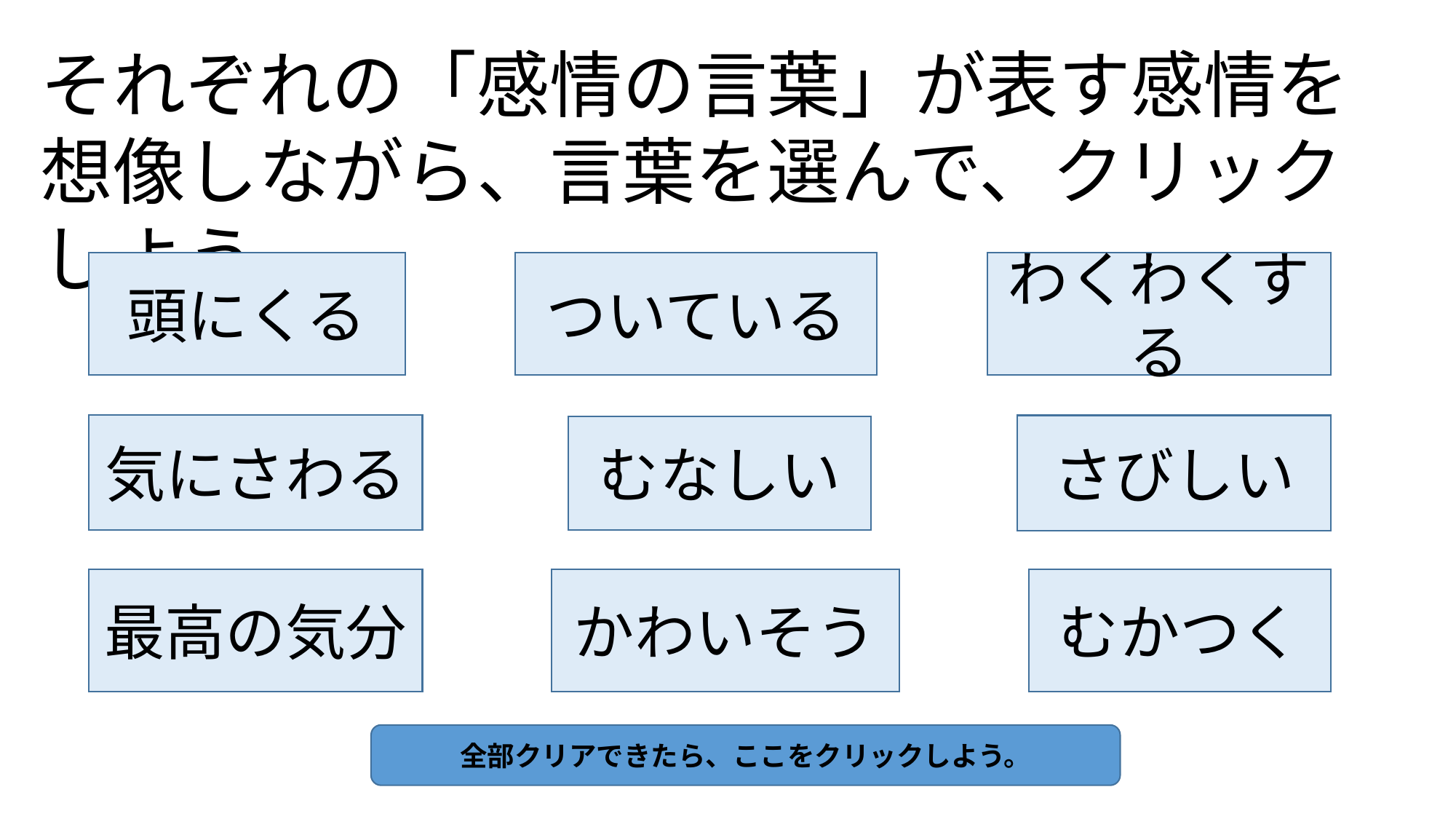

それぞれの「感情の言葉」が表す感情を想像しながら、言葉を選んで、クリックしよう
頭にくる
ついている
わくわくする
気にさわる
さびしい
むなしい
かわいそう
むかつく
最高の気分
全部クリアできたら、ここをクリックしよう。